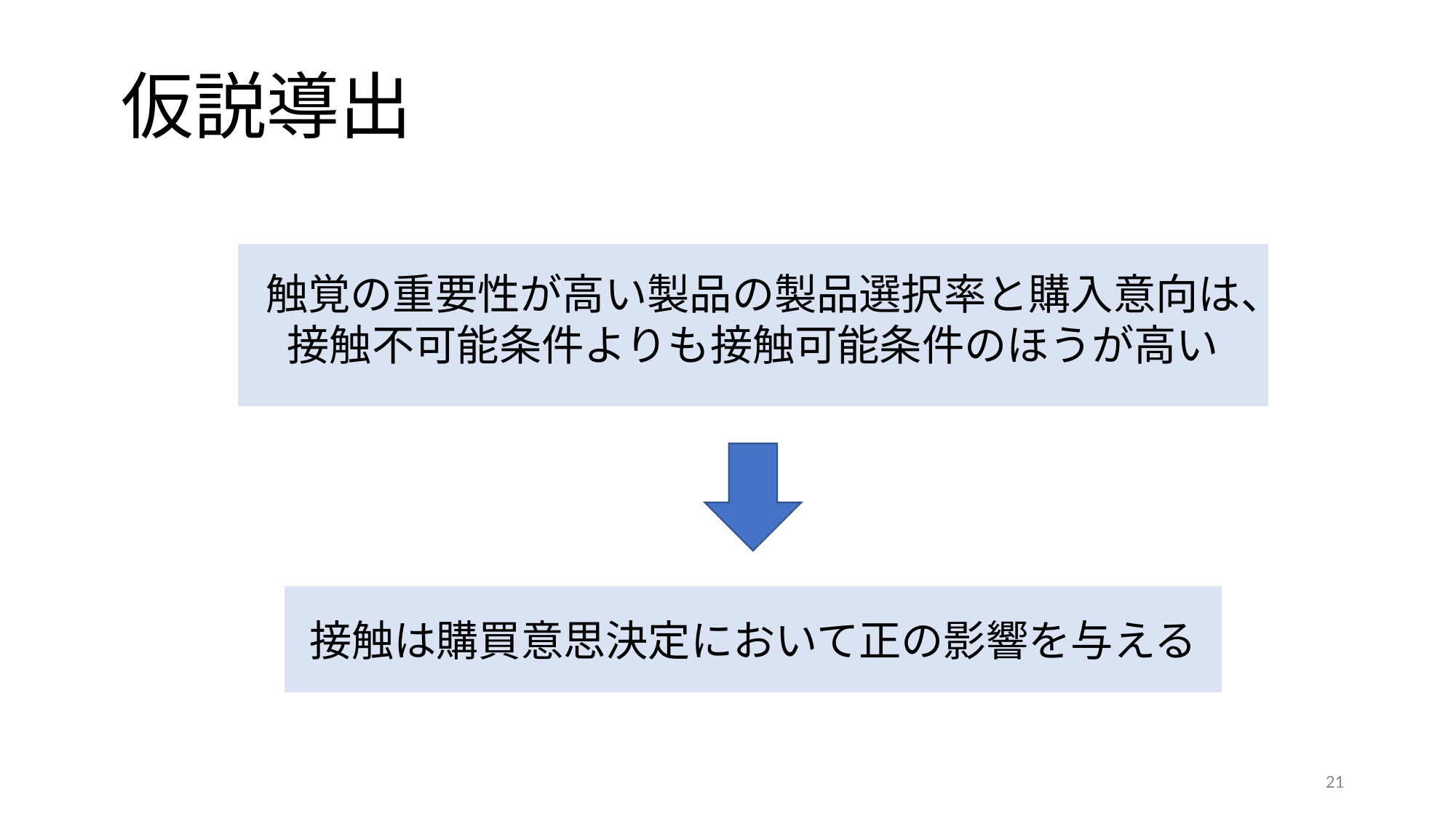

仮説導出

触覚の重要性が高い製品の製品選択率と購入意向は、
接触不可能条件よりも接触可能条件のほうが高い

接触は購買意思決定において正の影響を与える
21